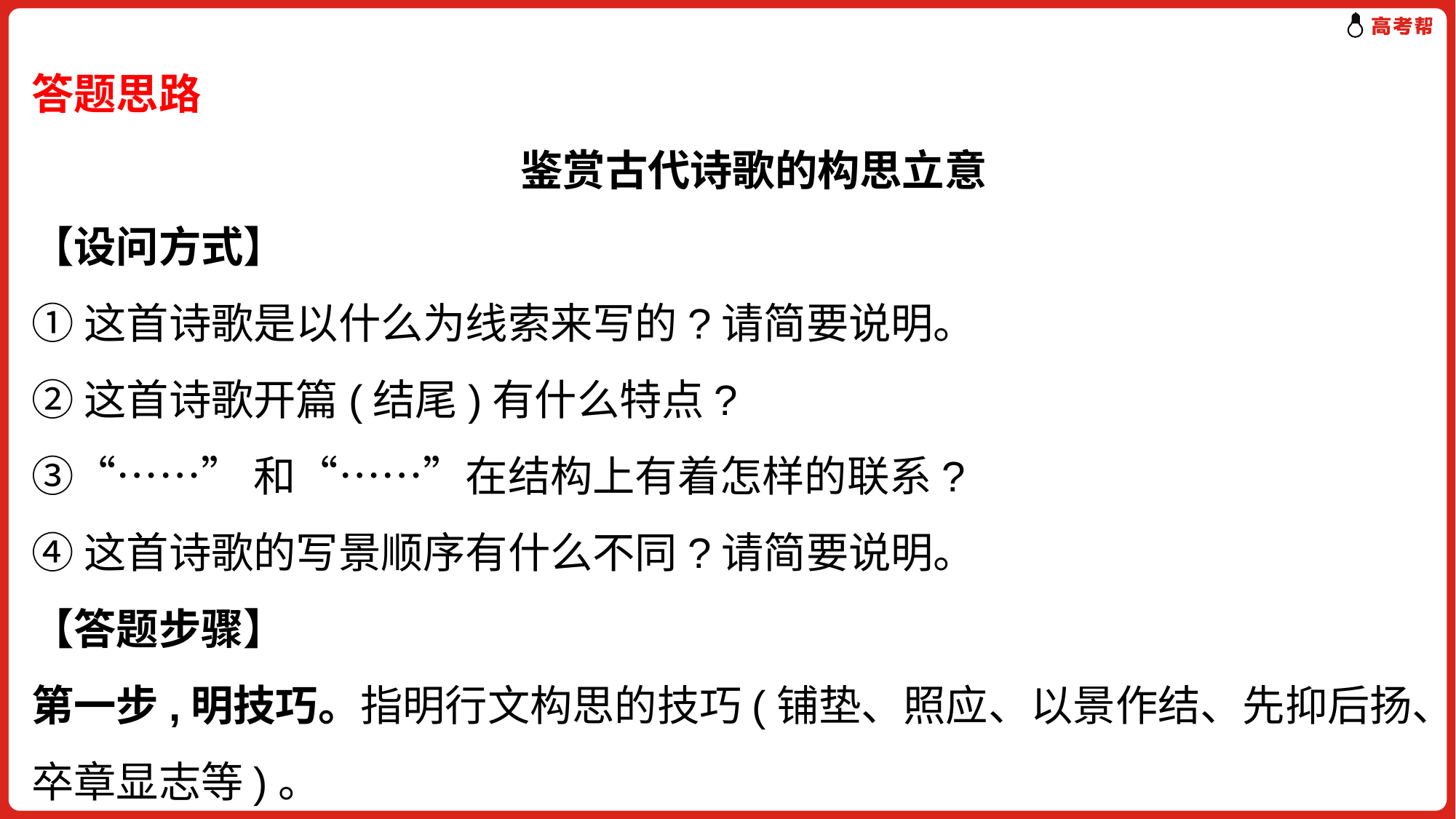

答题思路
　鉴赏古代诗歌的构思立意
【设问方式】
①这首诗歌是以什么为线索来写的?请简要说明。
②这首诗歌开篇(结尾)有什么特点?
③“……”和“……”在结构上有着怎样的联系?
④这首诗歌的写景顺序有什么不同?请简要说明。
【答题步骤】
第一步,明技巧。指明行文构思的技巧(铺垫、照应、以景作结、先抑后扬、卒章显志等)。